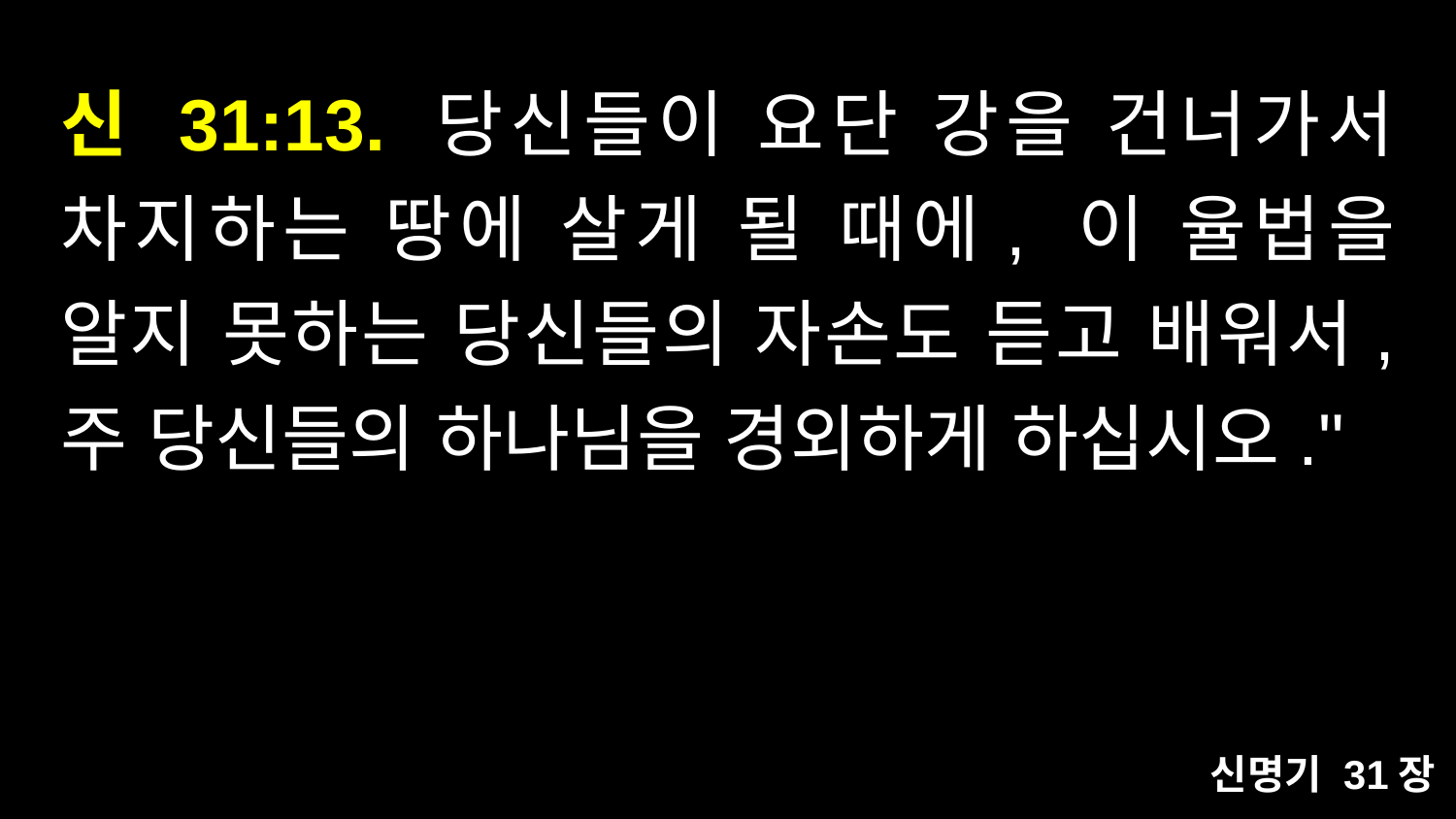

# 신 31:13. 당신들이 요단 강을 건너가서 차지하는 땅에 살게 될 때에, 이 율법을 알지 못하는 당신들의 자손도 듣고 배워서, 주 당신들의 하나님을 경외하게 하십시오."
신명기 31장